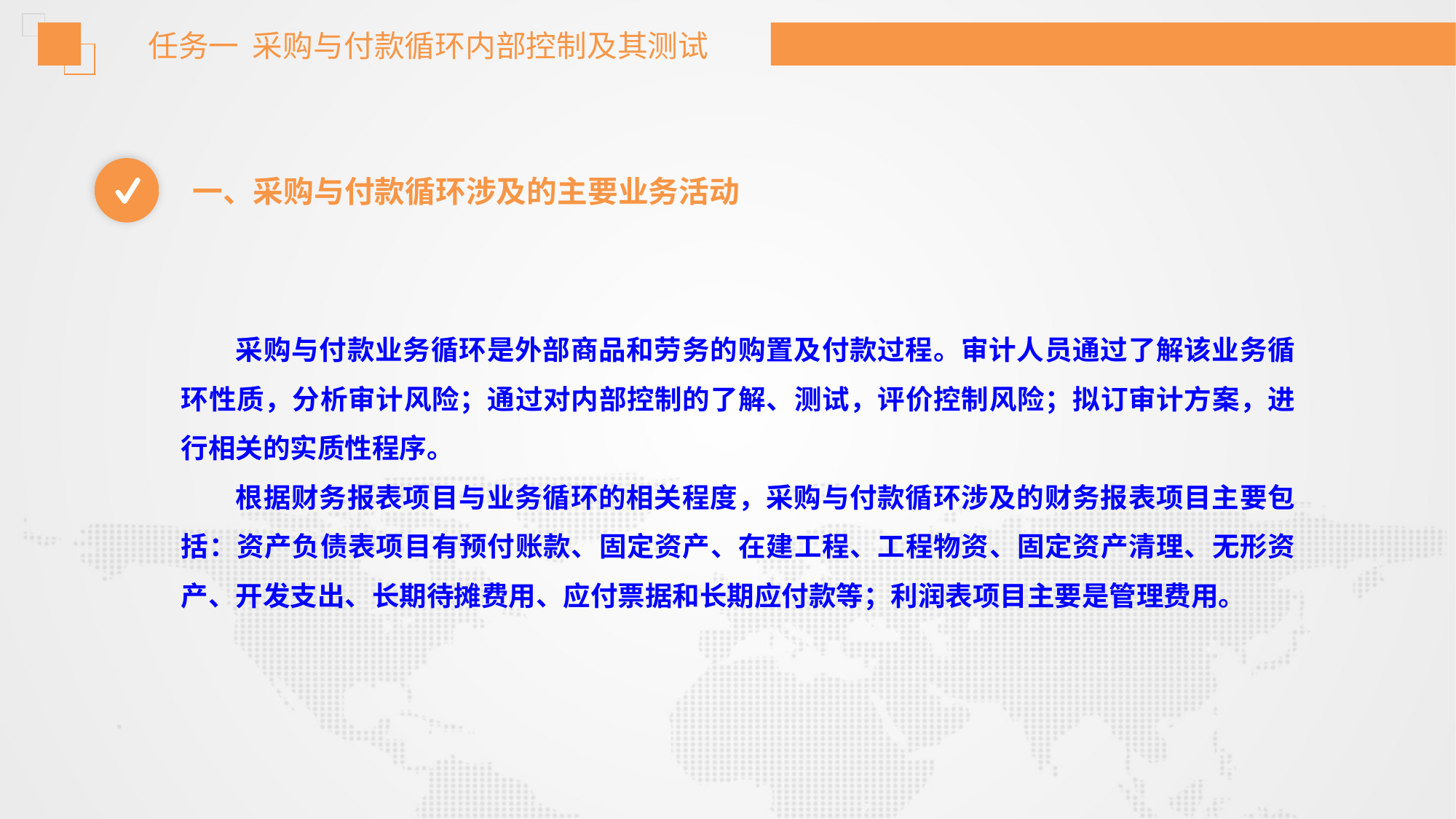

任务一  采购与付款循环内部控制及其测试

一、采购与付款循环涉及的主要业务活动
采购与付款业务循环是外部商品和劳务的购置及付款过程。审计人员通过了解该业务循环性质，分析审计风险；通过对内部控制的了解、测试，评价控制风险；拟订审计方案，进行相关的实质性程序。
根据财务报表项目与业务循环的相关程度，采购与付款循环涉及的财务报表项目主要包括：资产负债表项目有预付账款、固定资产、在建工程、工程物资、固定资产清理、无形资产、开发支出、长期待摊费用、应付票据和长期应付款等；利润表项目主要是管理费用。